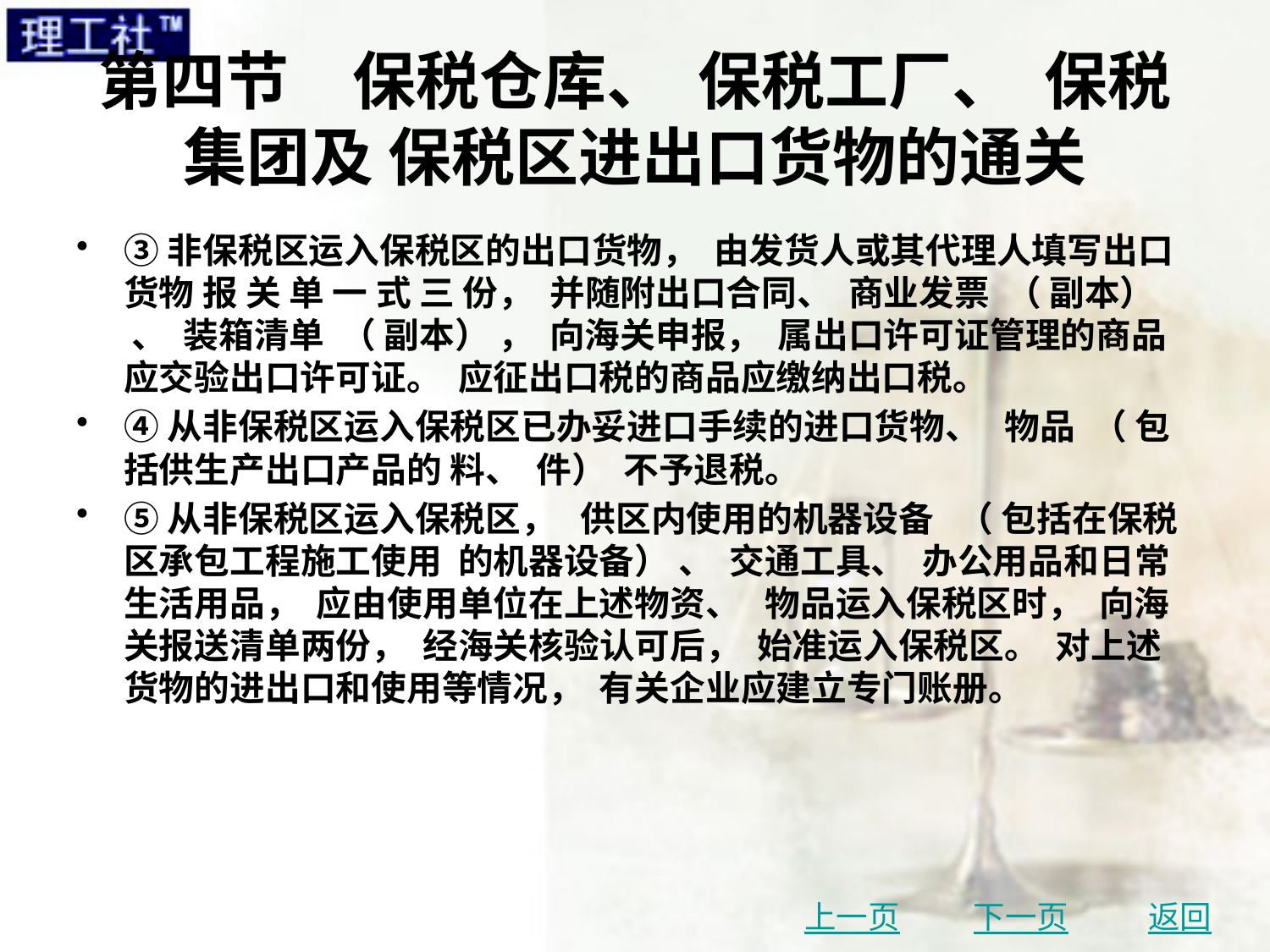

# 第四节　保税仓库、  保税工厂、  保税集团及 保税区进出口货物的通关
③非保税区运入保税区的出口货物，  由发货人或其代理人填写出口货物 报 关 单 一 式 三 份，  并随附出口合同、  商业发票  （ 副本） 、  装箱清单  （ 副本） ，  向海关申报，  属出口许可证管理的商品应交验出口许可证。  应征出口税的商品应缴纳出口税。
④从非保税区运入保税区已办妥进口手续的进口货物、   物品  （ 包括供生产出口产品的 料、  件）  不予退税。
⑤从非保税区运入保税区，   供区内使用的机器设备   （ 包括在保税区承包工程施工使用  的机器设备） 、  交通工具、  办公用品和日常生活用品，  应由使用单位在上述物资、   物品运入保税区时，  向海关报送清单两份，  经海关核验认可后，  始准运入保税区。  对上述货物的进出口和使用等情况，  有关企业应建立专门账册。

上一页
下一页
返回